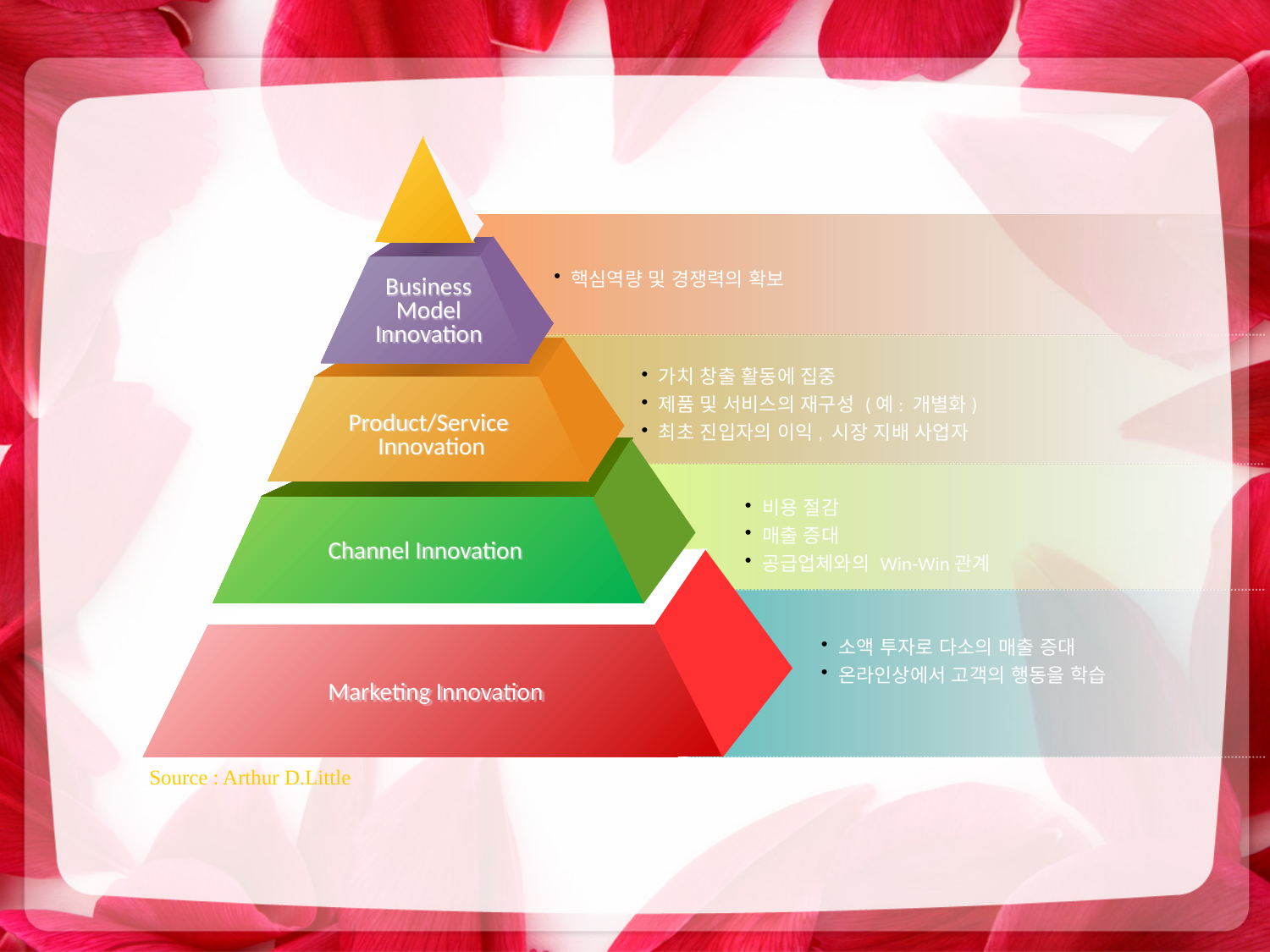

핵심역량 및 경쟁력의 확보
Business
 Model
Innovation

 가치 창출 활동에 집중
 제품 및 서비스의 재구성 (예: 개별화)
 최초 진입자의 이익, 시장 지배 사업자
Product/Service
Innovation

 비용 절감
 매출 증대
 공급업체와의 Win-Win관계
Channel Innovation

 소액 투자로 다소의 매출 증대
 온라인상에서 고객의 행동을 학습
Marketing Innovation

Source : Arthur D.Little